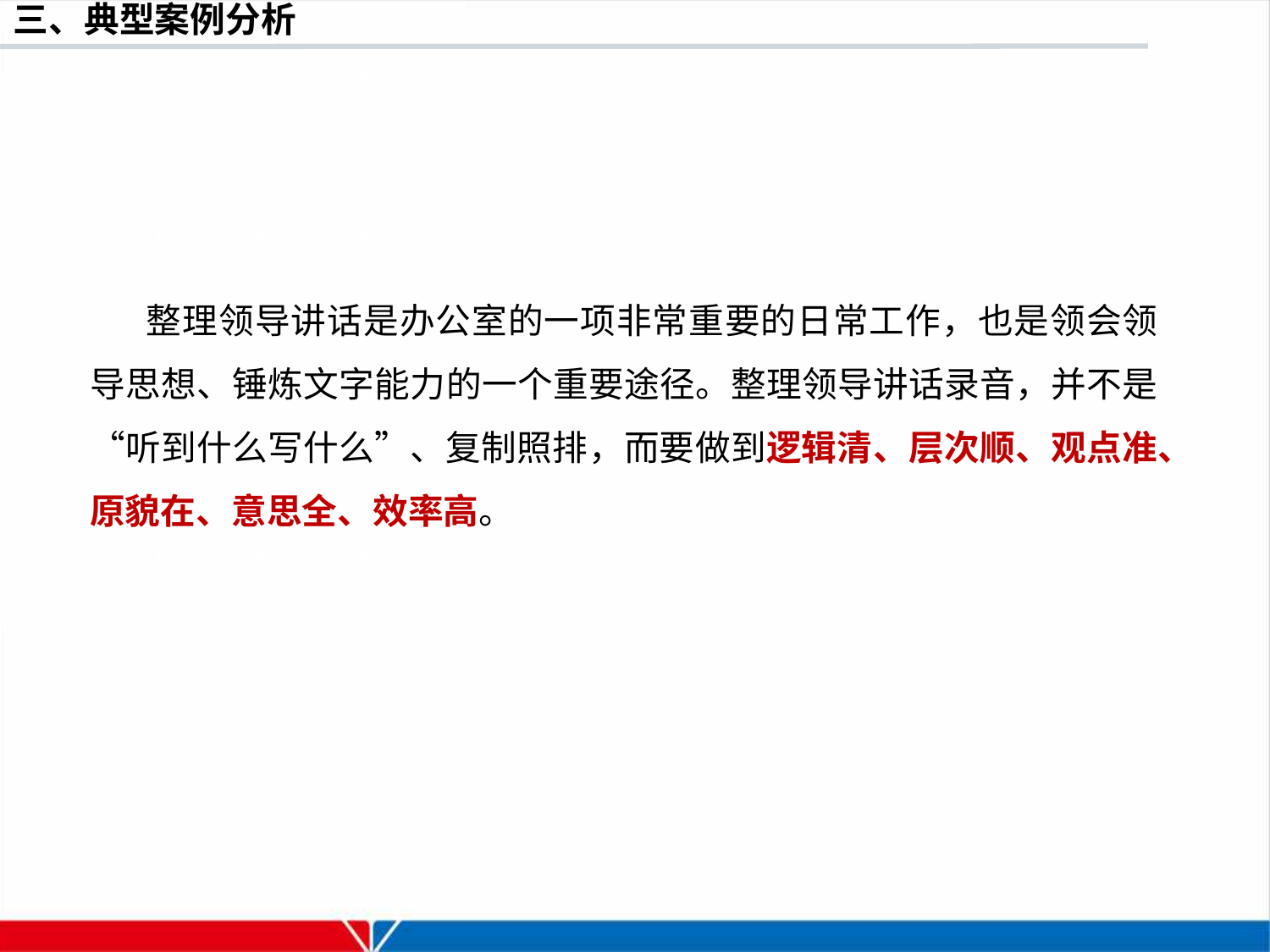

整理领导讲话是办公室的一项非常重要的日常工作，也是领会领导思想、锤炼文字能力的一个重要途径。整理领导讲话录音，并不是“听到什么写什么”、复制照排，而要做到逻辑清、层次顺、观点准、原貌在、意思全、效率高。